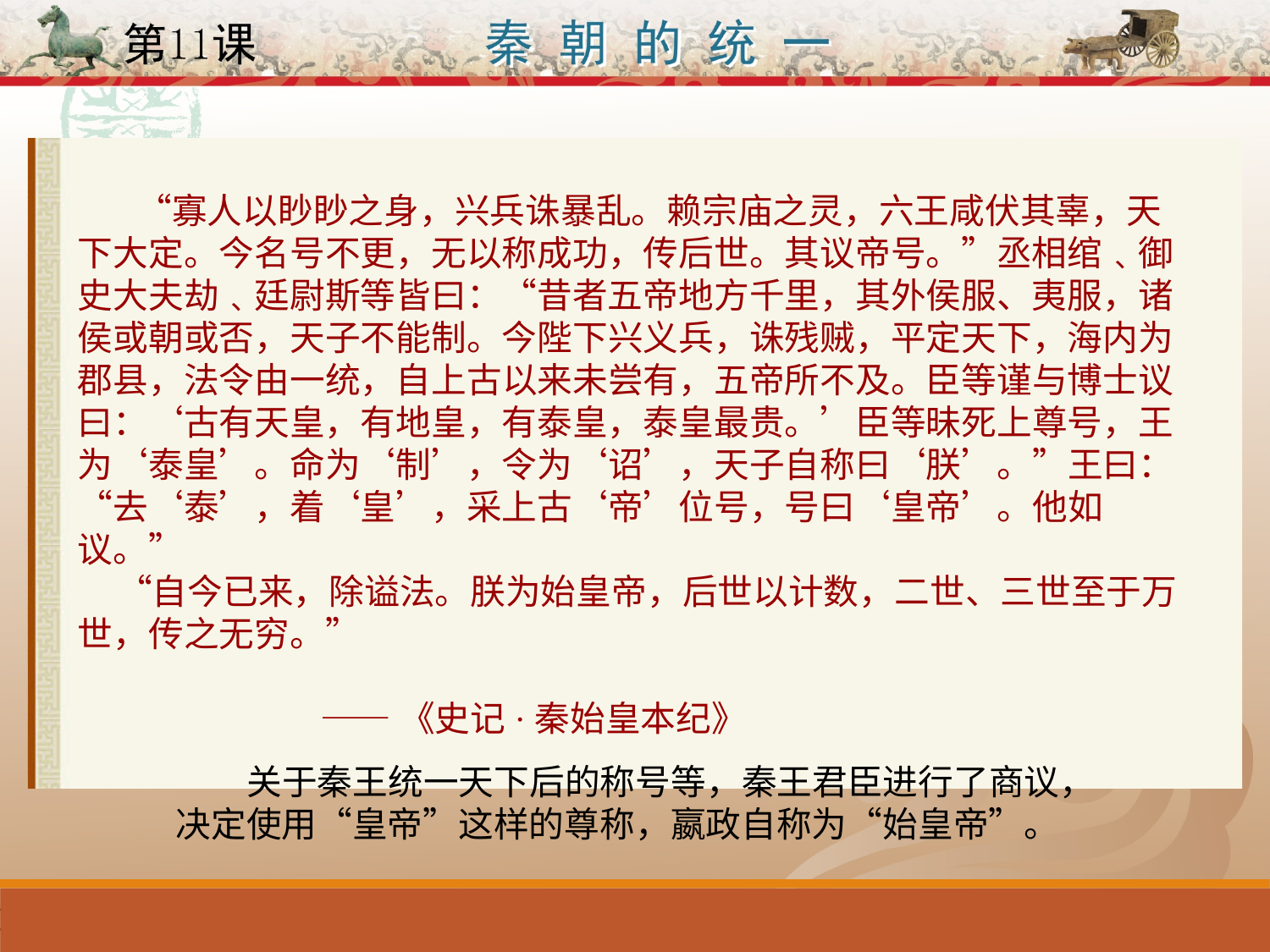

“寡人以眇眇之身，兴兵诛暴乱。赖宗庙之灵，六王咸伏其辜，天下大定。今名号不更，无以称成功，传后世。其议帝号。”丞相绾﹑御史大夫劫﹑廷尉斯等皆曰：“昔者五帝地方千里，其外侯服、夷服，诸侯或朝或否，天子不能制。今陛下兴义兵，诛残贼，平定天下，海内为郡县，法令由一统，自上古以来未尝有，五帝所不及。臣等谨与博士议曰：‘古有天皇，有地皇，有泰皇，泰皇最贵。’臣等昧死上尊号，王为‘泰皇’。命为‘制’，令为‘诏’，天子自称曰‘朕’。”王曰：“去‘泰’，着‘皇’，采上古‘帝’位号，号曰‘皇帝’。他如议。”
     “自今已来，除谥法。朕为始皇帝，后世以计数，二世、三世至于万世，传之无穷。”

                               ——《史记·秦始皇本纪》
        关于秦王统一天下后的称号等，秦王君臣进行了商议，决定使用“皇帝”这样的尊称，嬴政自称为“始皇帝”。